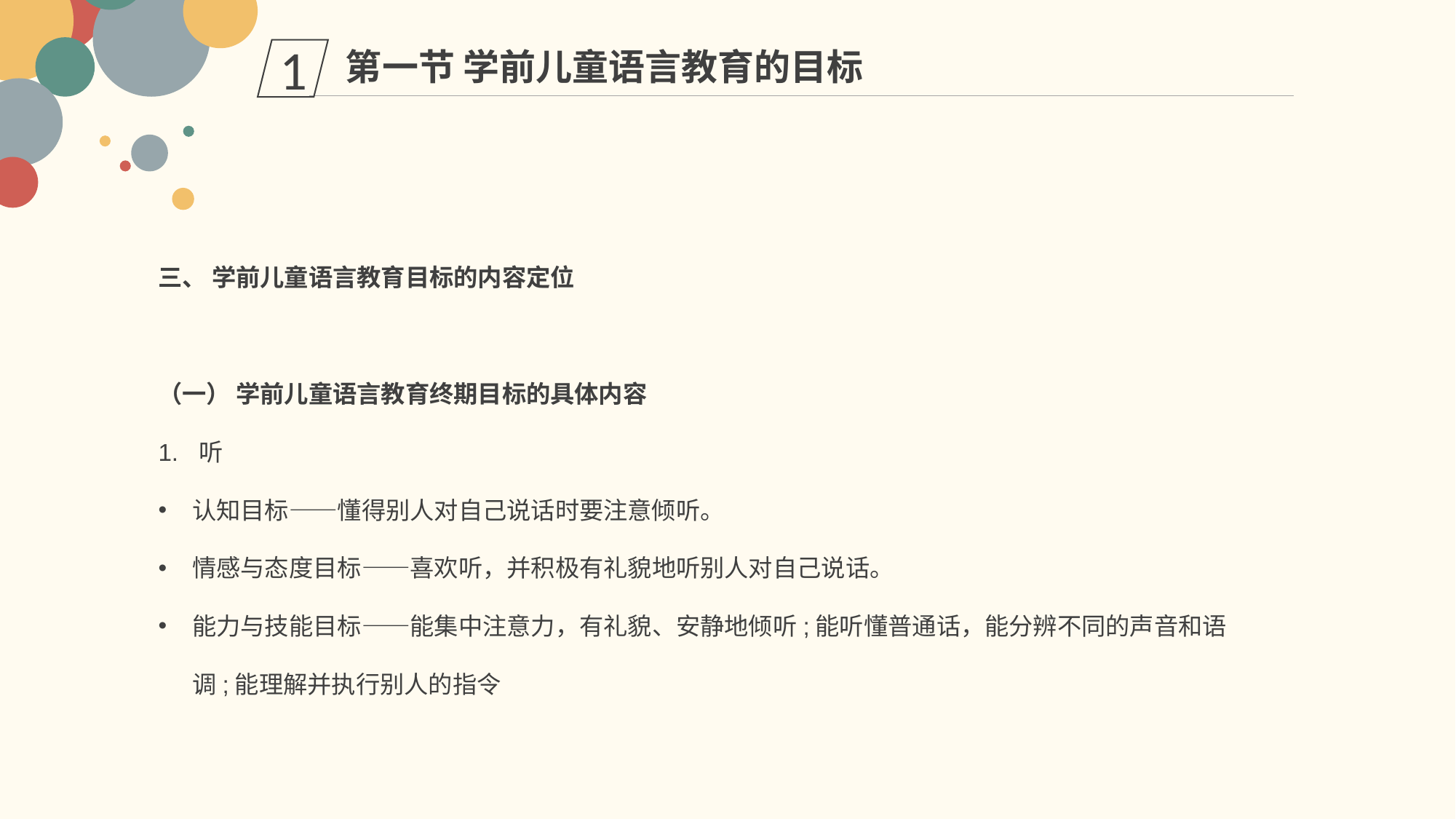

第一节 学前儿童语言教育的目标
1
三、 学前儿童语言教育目标的内容定位

（一） 学前儿童语言教育终期目标的具体内容
听
认知目标——懂得别人对自己说话时要注意倾听。
情感与态度目标——喜欢听，并积极有礼貌地听别人对自己说话。
能力与技能目标——能集中注意力，有礼貌、安静地倾听;能听懂普通话，能分辨不同的声音和语调;能理解并执行别人的指令